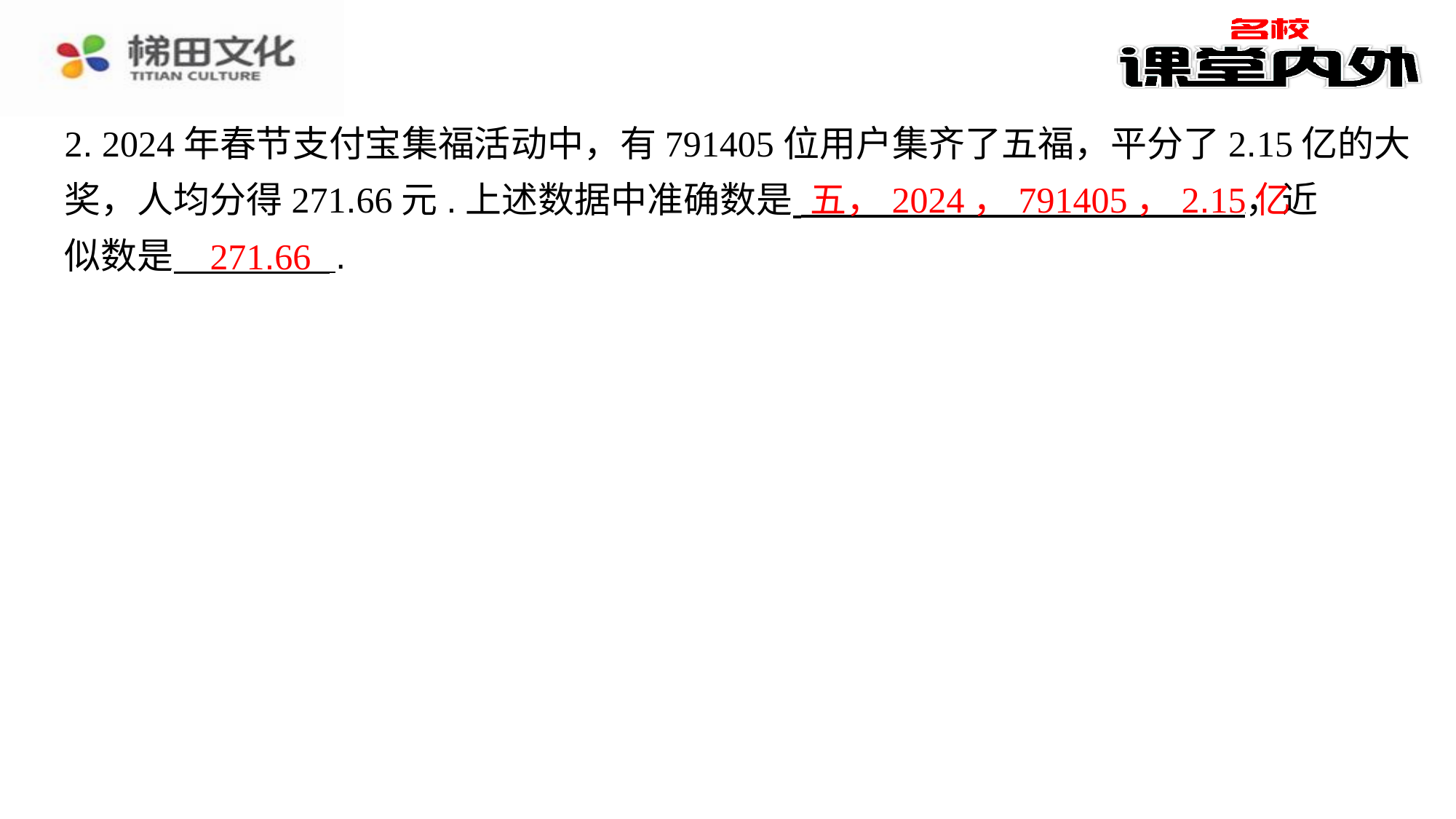

2. 2024年春节支付宝集福活动中，有791405位用户集齐了五福，平分了2.15亿的大
奖，人均分得271.66元.上述数据中准确数是                                                                    ，近
似数是                        ⁠.
五，2024，791405，2.15亿
271.66